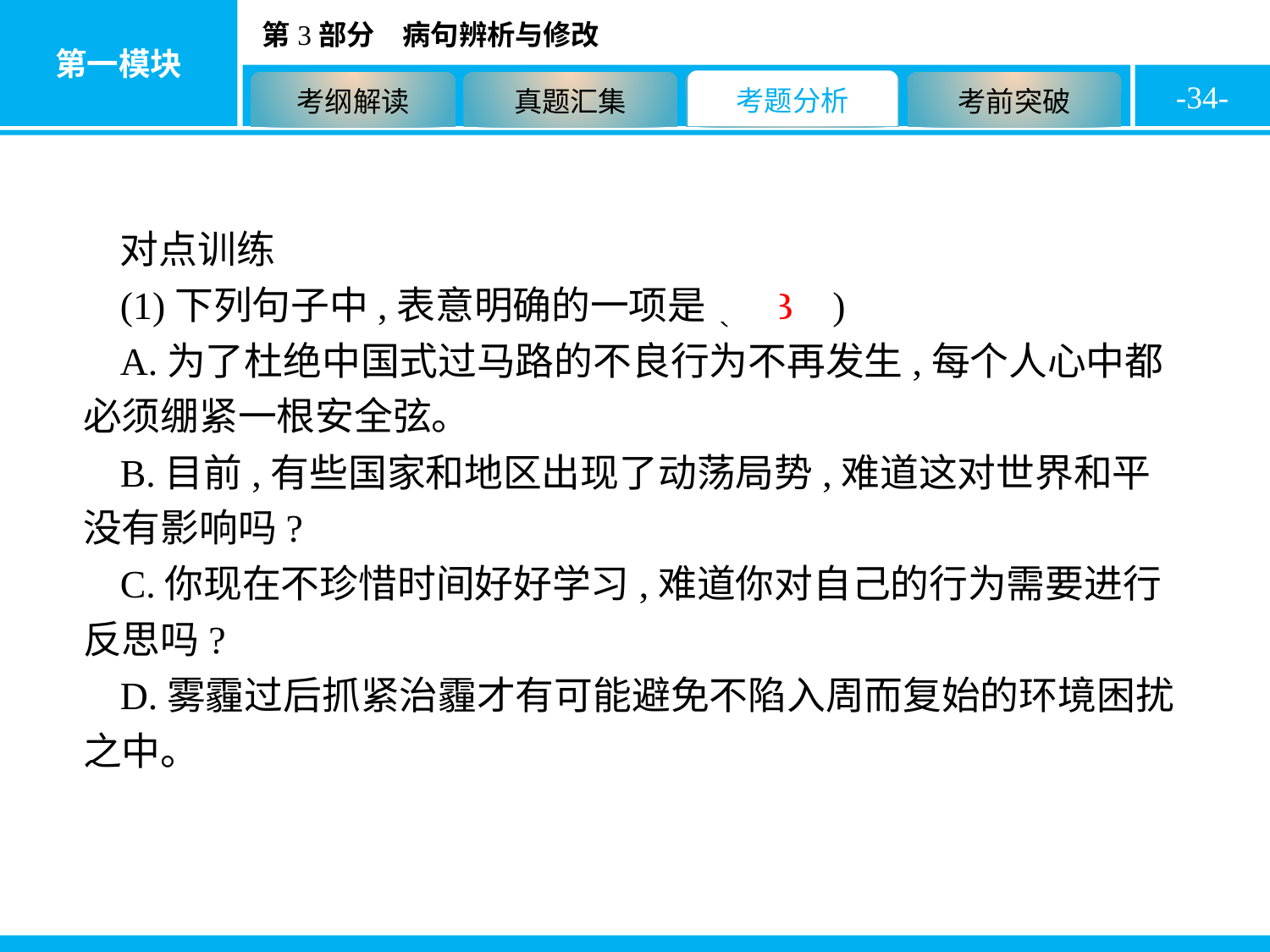

-34-
对点训练
(1)下列句子中,表意明确的一项是(    B    )
A.为了杜绝中国式过马路的不良行为不再发生,每个人心中都必须绷紧一根安全弦。
B.目前,有些国家和地区出现了动荡局势,难道这对世界和平没有影响吗?
C.你现在不珍惜时间好好学习,难道你对自己的行为需要进行反思吗?
D.雾霾过后抓紧治霾才有可能避免不陷入周而复始的环境困扰之中。